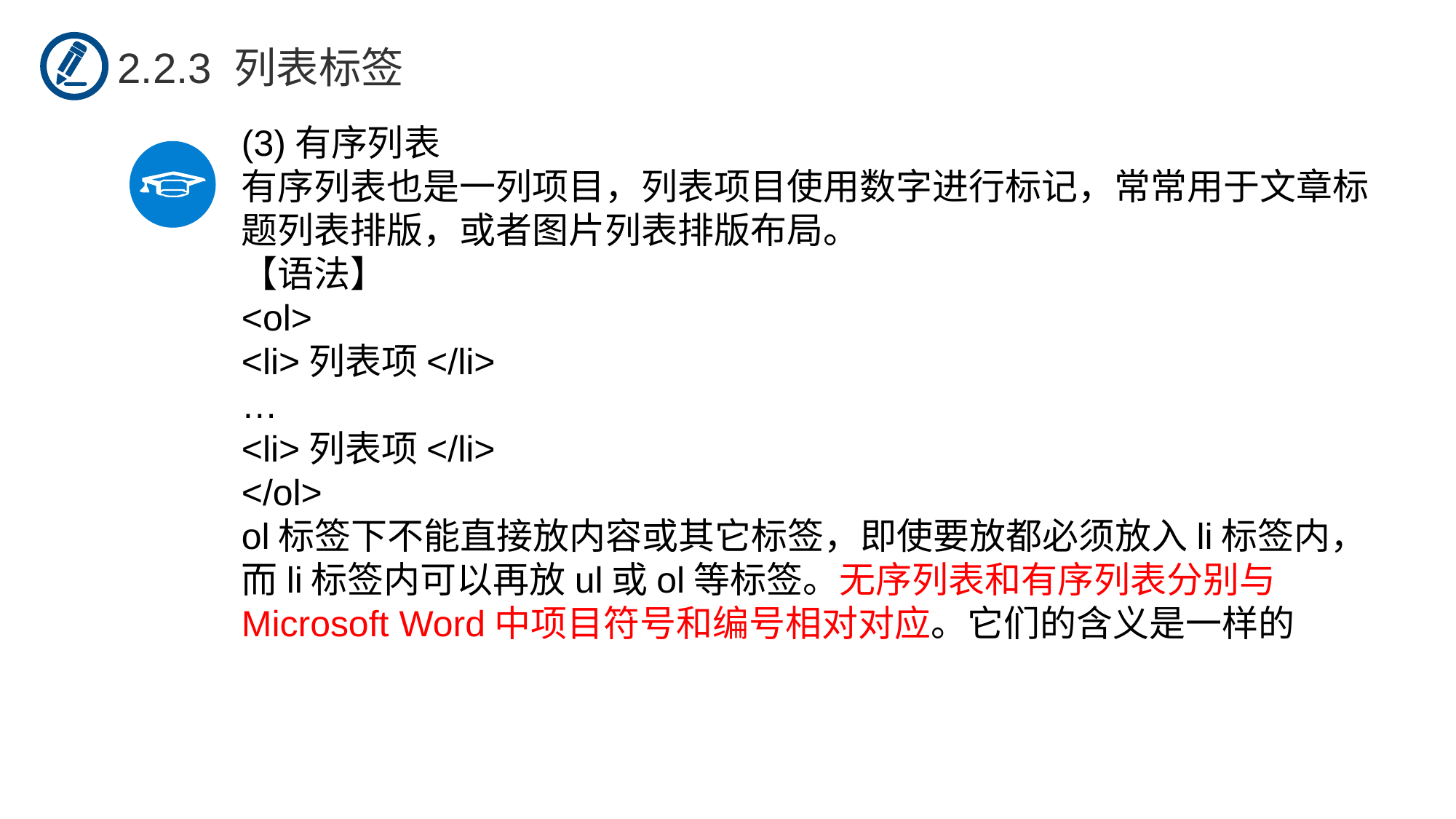

2.2.3 列表标签
(3)有序列表
有序列表也是一列项目，列表项目使用数字进行标记，常常用于文章标题列表排版，或者图片列表排版布局。
【语法】
<ol>
<li>列表项</li>
…
<li>列表项</li>
</ol>
ol标签下不能直接放内容或其它标签，即使要放都必须放入li标签内，而li标签内可以再放ul或ol等标签。无序列表和有序列表分别与Microsoft Word中项目符号和编号相对对应。它们的含义是一样的